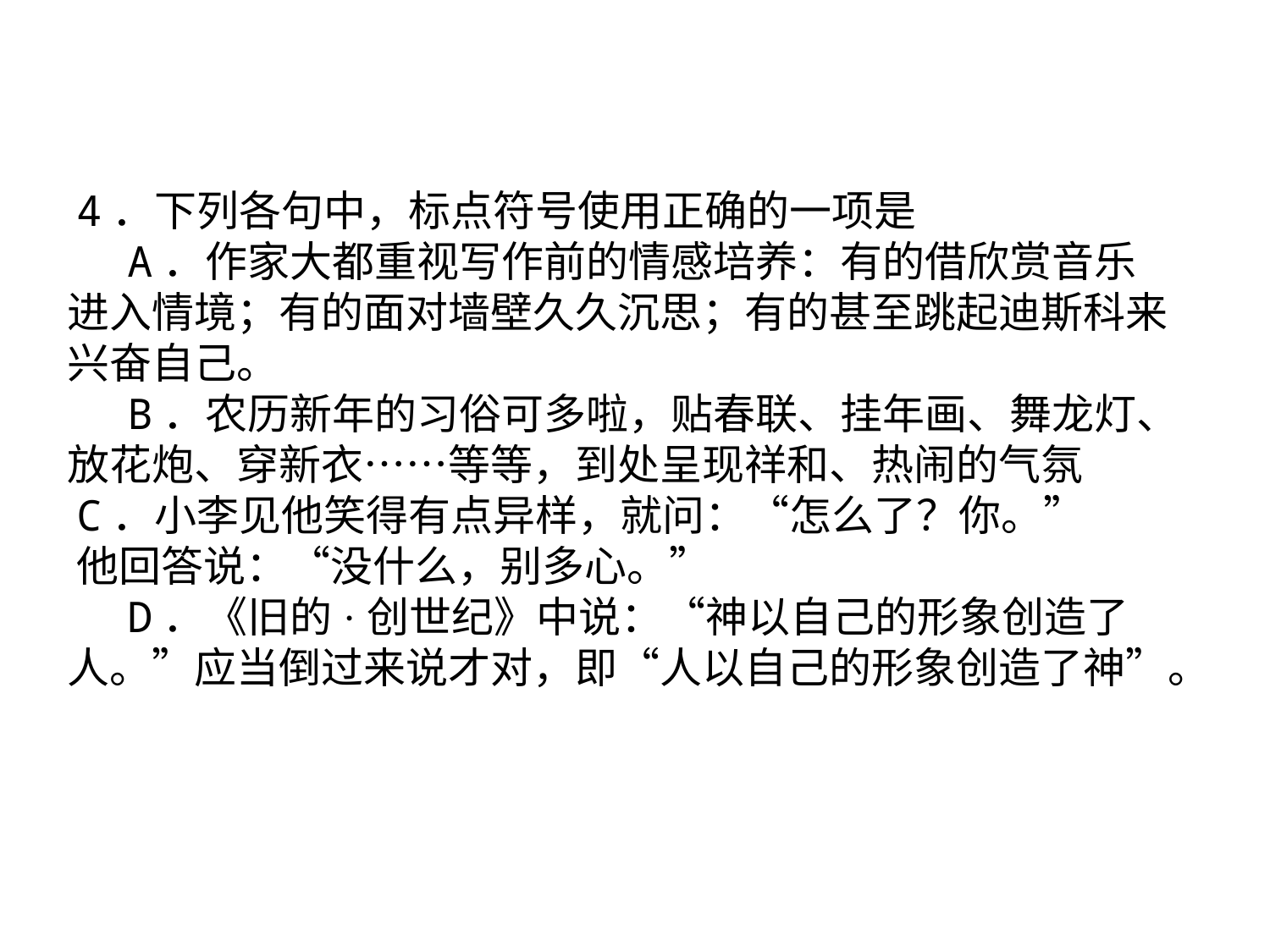

4．下列各句中，标点符号使用正确的一项是
  A．作家大都重视写作前的情感培养：有的借欣赏音乐进入情境；有的面对墙壁久久沉思；有的甚至跳起迪斯科来兴奋自己。
  B．农历新年的习俗可多啦，贴春联、挂年画、舞龙灯、放花炮、穿新衣……等等，到处呈现祥和、热闹的气氛
C．小李见他笑得有点异样，就问：“怎么了？你。”
他回答说：“没什么，别多心。”
  D．《旧的·创世纪》中说：“神以自己的形象创造了人。”应当倒过来说才对，即“人以自己的形象创造了神”。